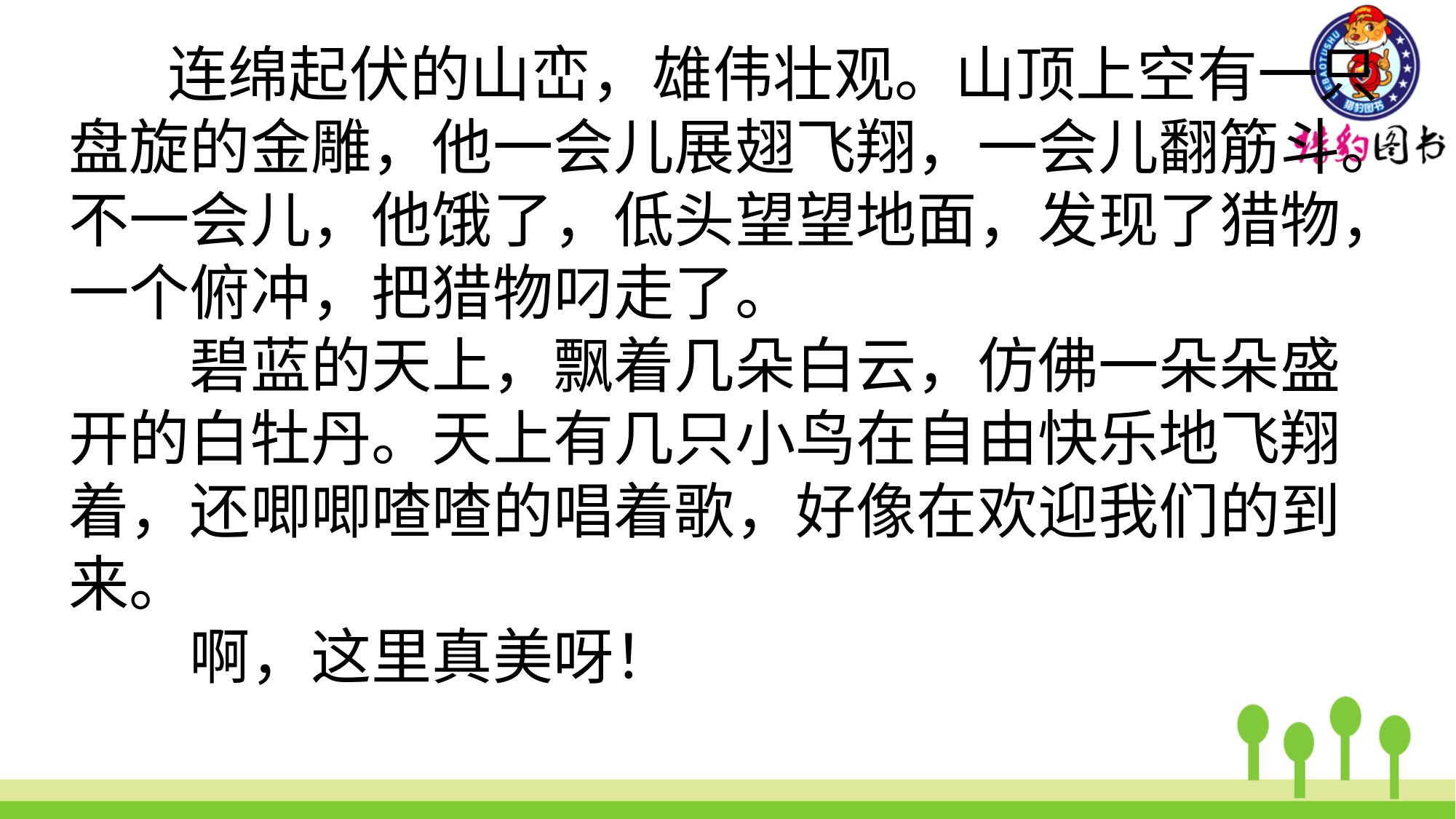

连绵起伏的山峦，雄伟壮观。山顶上空有一只盘旋的金雕，他一会儿展翅飞翔，一会儿翻筋斗。不一会儿，他饿了，低头望望地面，发现了猎物，一个俯冲，把猎物叼走了。
　　碧蓝的天上，飘着几朵白云，仿佛一朵朵盛开的白牡丹。天上有几只小鸟在自由快乐地飞翔着，还唧唧喳喳的唱着歌，好像在欢迎我们的到来。
　　啊，这里真美呀！